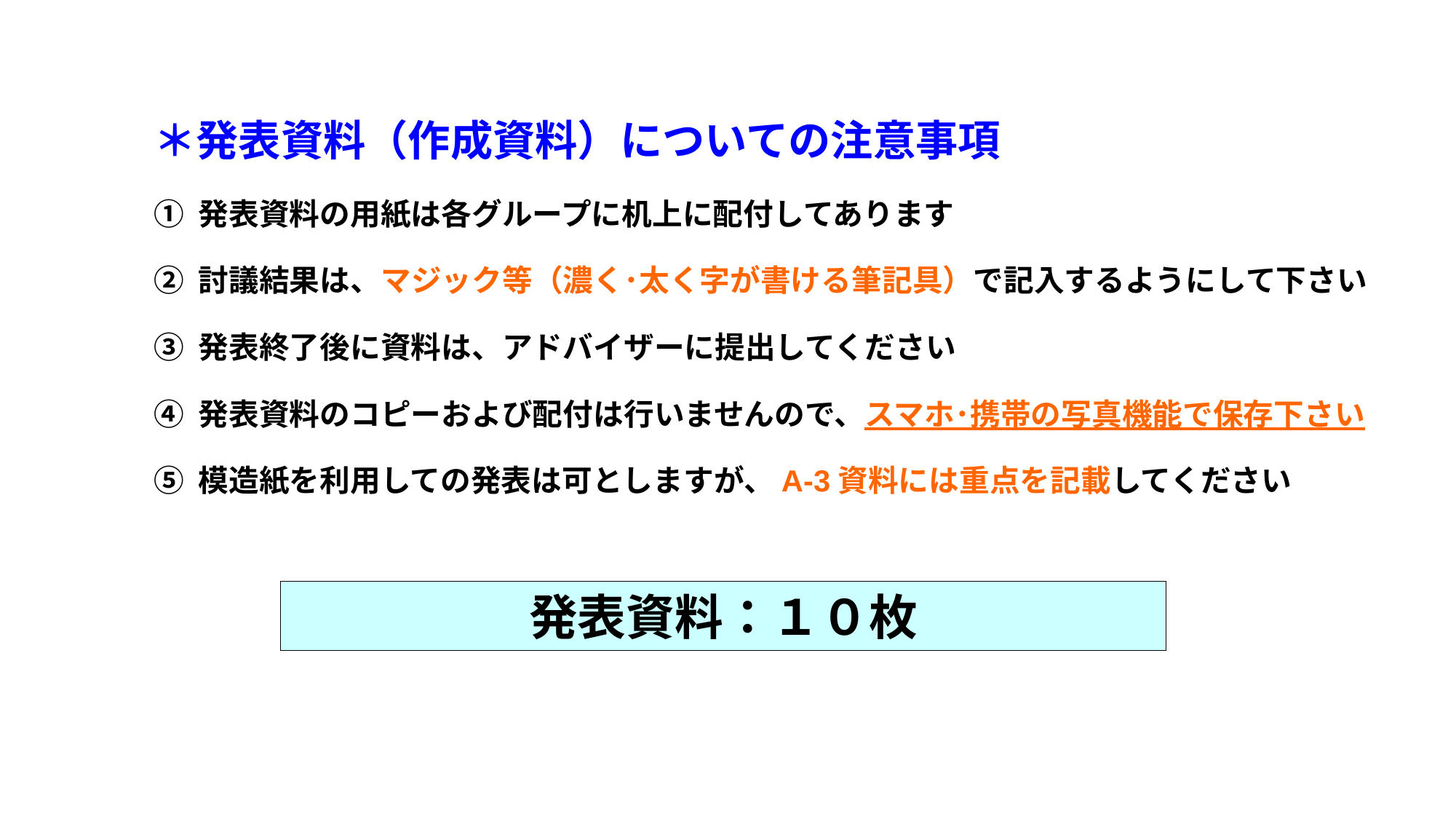

＊発表資料（作成資料）についての注意事項
① 発表資料の用紙は各グループに机上に配付してあります
② 討議結果は、マジック等（濃く･太く字が書ける筆記具）で記入するようにして下さい
③ 発表終了後に資料は、アドバイザーに提出してください
④ 発表資料のコピーおよび配付は行いませんので、スマホ･携帯の写真機能で保存下さい
⑤ 模造紙を利用しての発表は可としますが、A-3資料には重点を記載してください

発表資料：１０枚